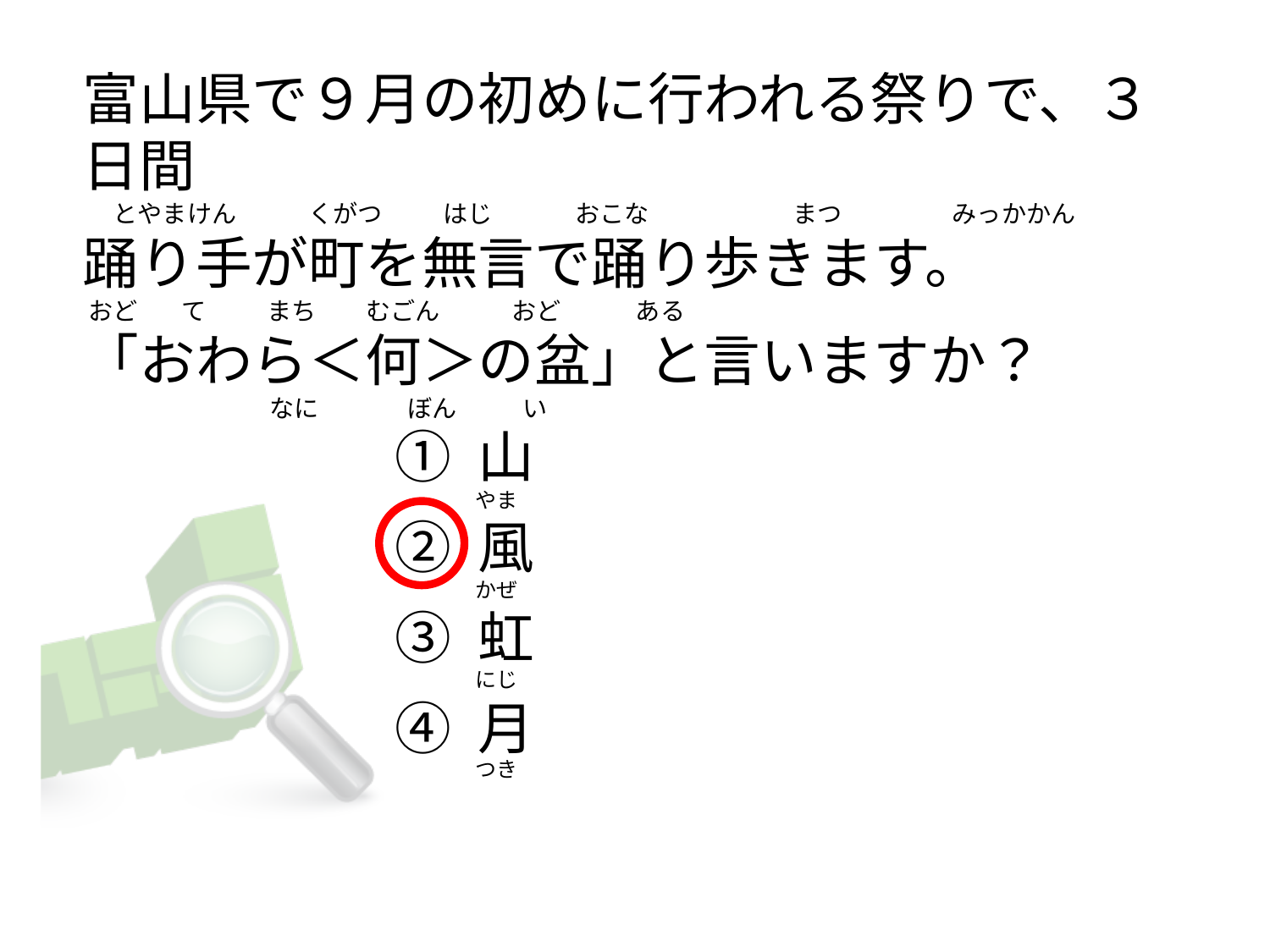

# 富山県で９月の初めに行われる祭りで、３日間 　 とやまけん             くがつ           はじ               おこな 　　                まつ                    みっかかん 踊り手が町を無言で踊り歩きます。  おど        て           まち         むごん             おど　　　ある 「おわら＜何＞の盆」と言いますか？                                       なに                ぼん            い
① 山
② 風
③ 虹
④ 月
やま

かぜ
にじ
つき